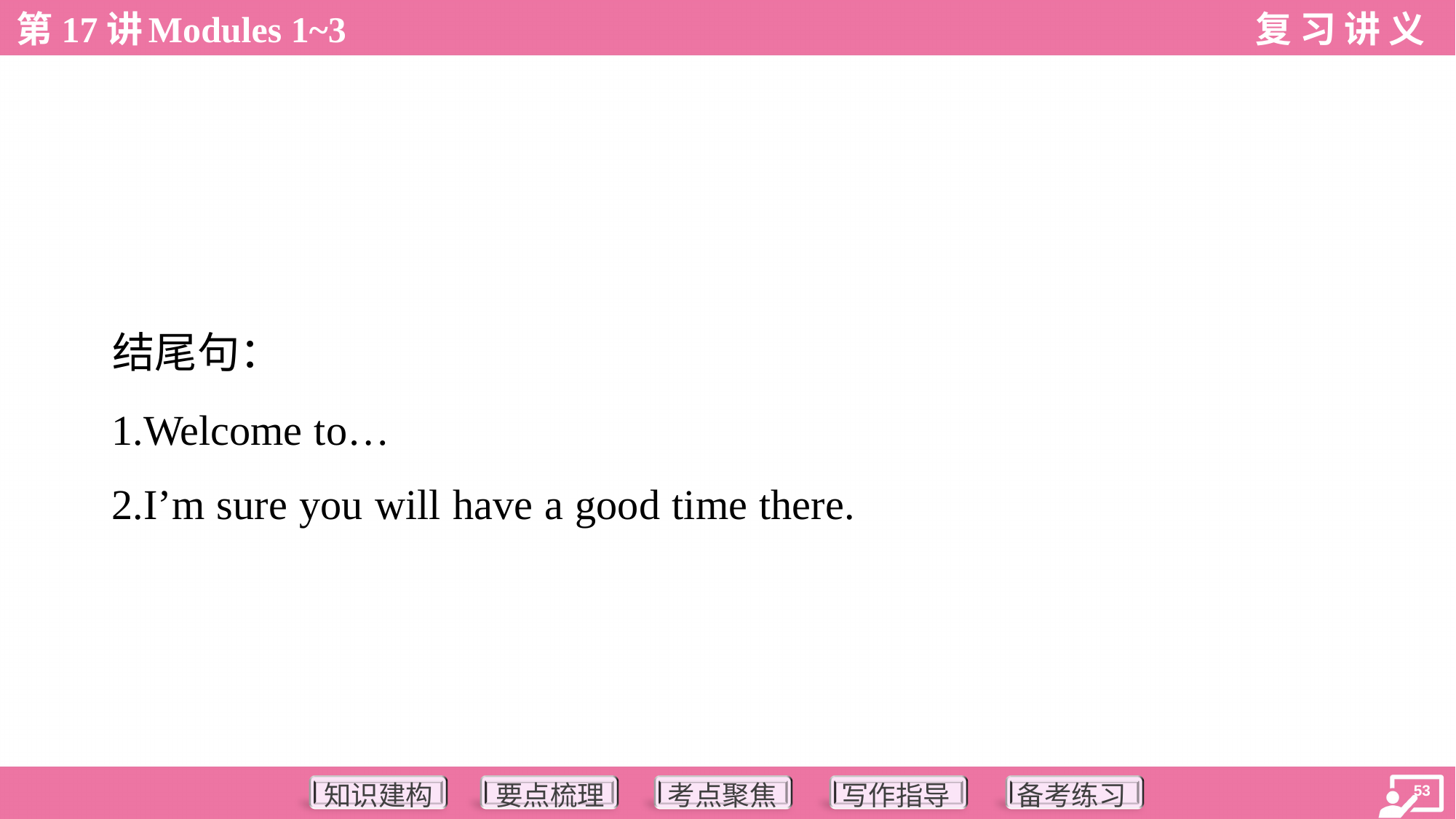

结尾句：
    1.Welcome to…
    2.I’m sure you will have a good time there.